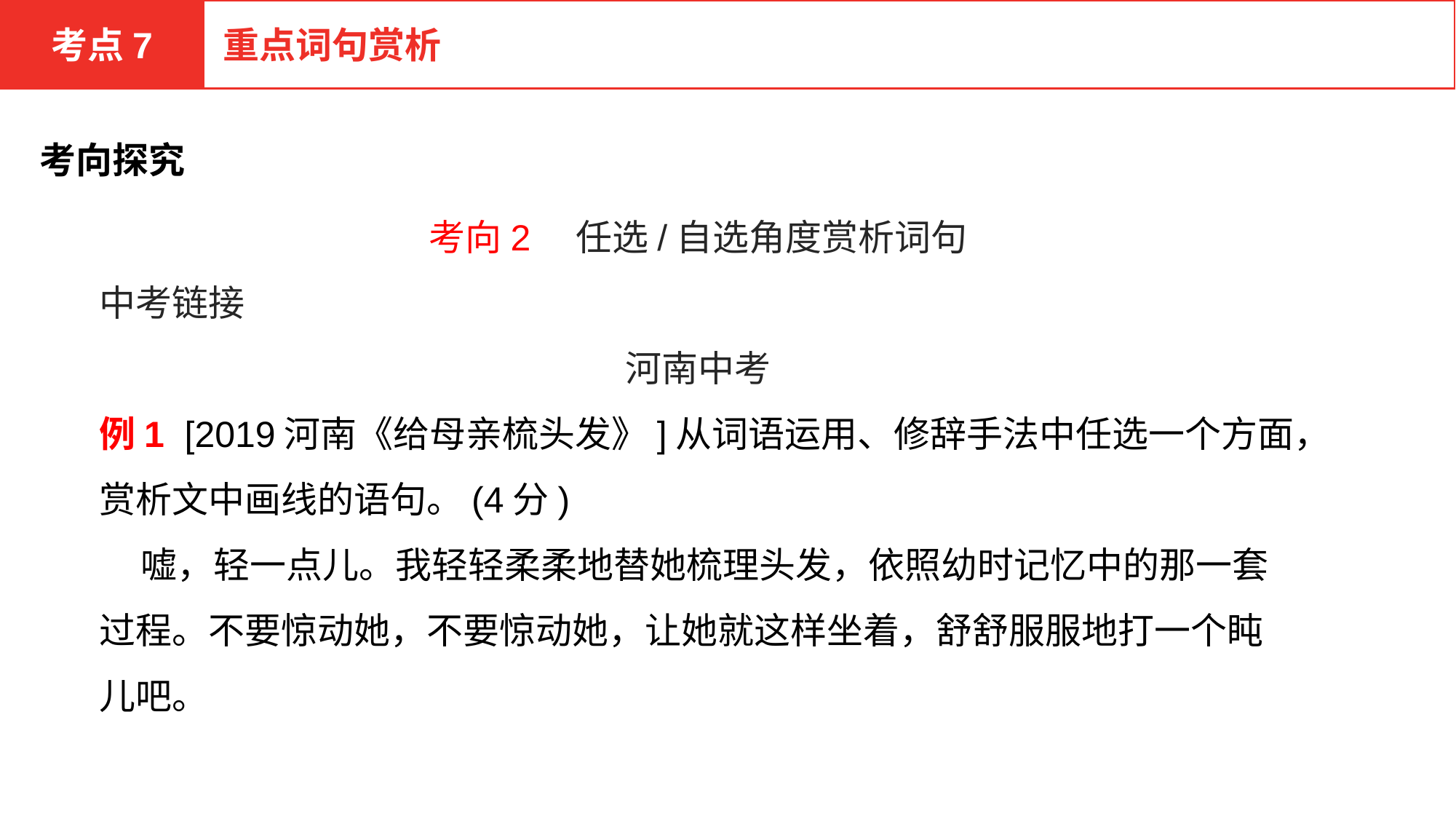

考点7
重点词句赏析
考向探究
考向2　任选/自选角度赏析词句
中考链接
河南中考
例1  [2019河南《给母亲梳头发》]从词语运用、修辞手法中任选一个方面，赏析文中画线的语句。(4分)
    嘘，轻一点儿。我轻轻柔柔地替她梳理头发，依照幼时记忆中的那一套过程。不要惊动她，不要惊动她，让她就这样坐着，舒舒服服地打一个盹儿吧。